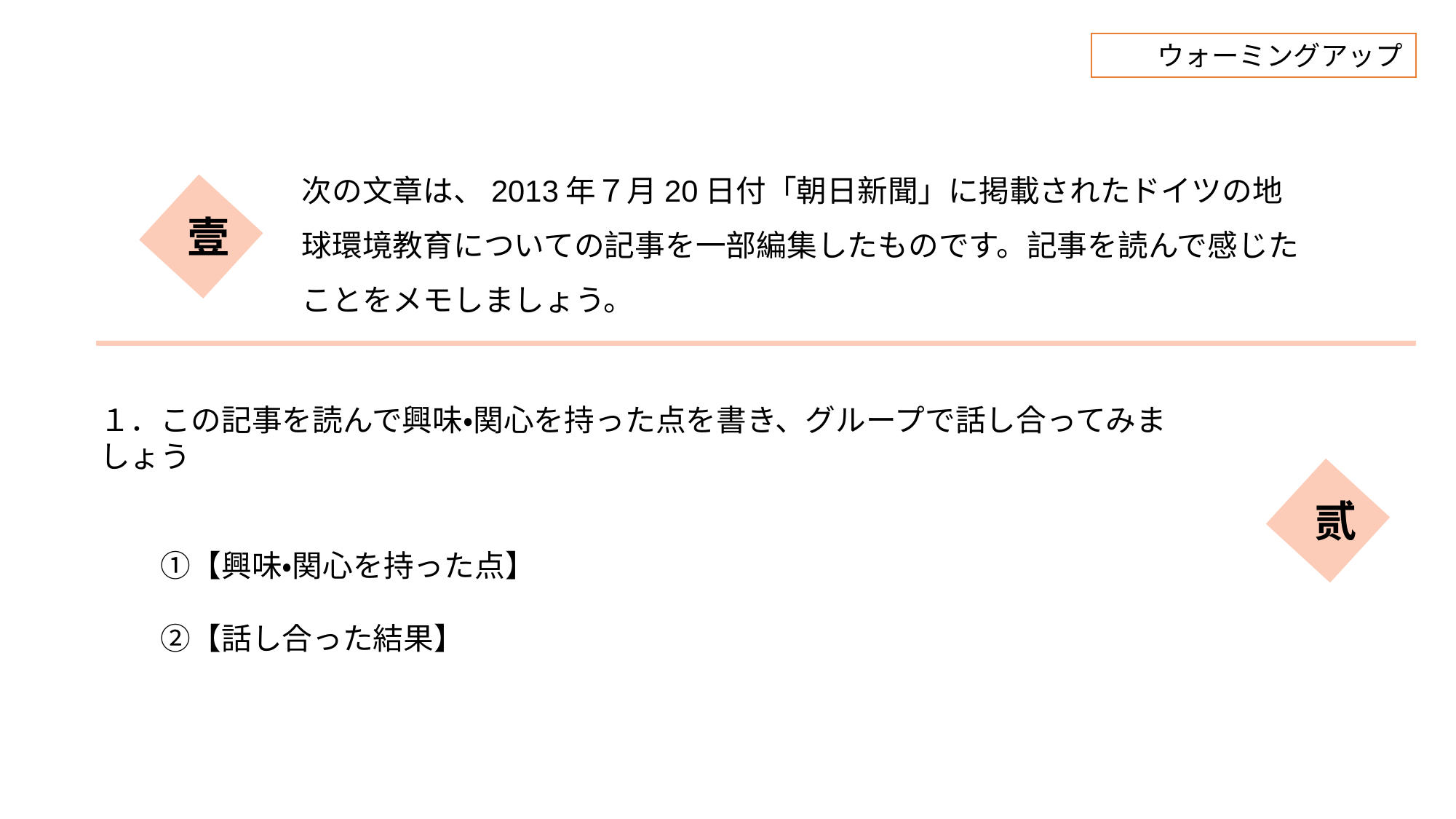

ウォーミングアップ
次の文章は、2013年７月20日付「朝日新聞」に掲載されたドイツの地球環境教育についての記事を一部編集したものです。記事を読んで感じたことをメモしましょう。

壹
１．この記事を読んで興味・関心を持った点を書き、グループで話し合ってみましょう

　　①【興味・関心を持った点】

　　②【話し合った結果】

贰